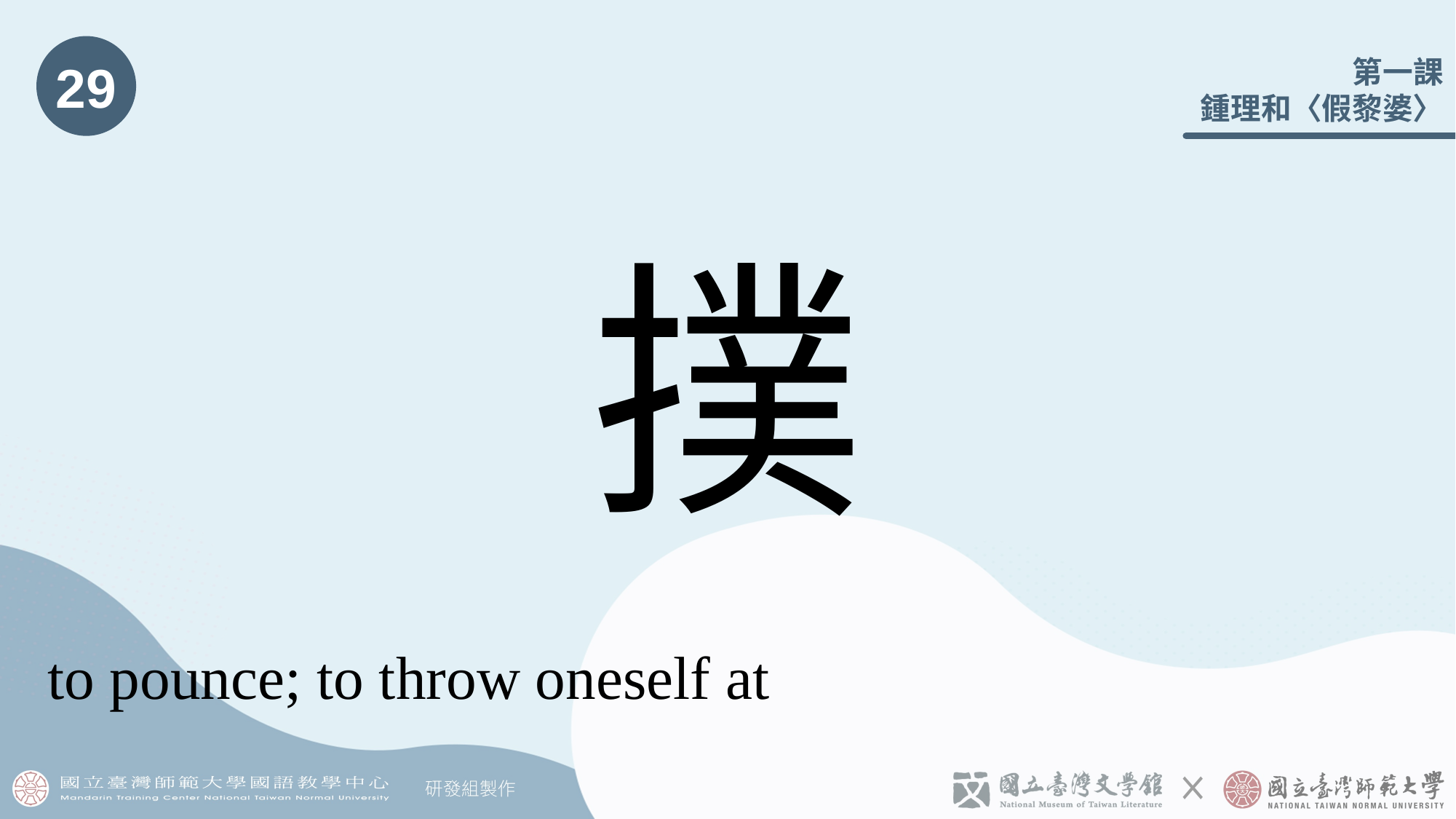

29
# 撲
to pounce; to throw oneself at